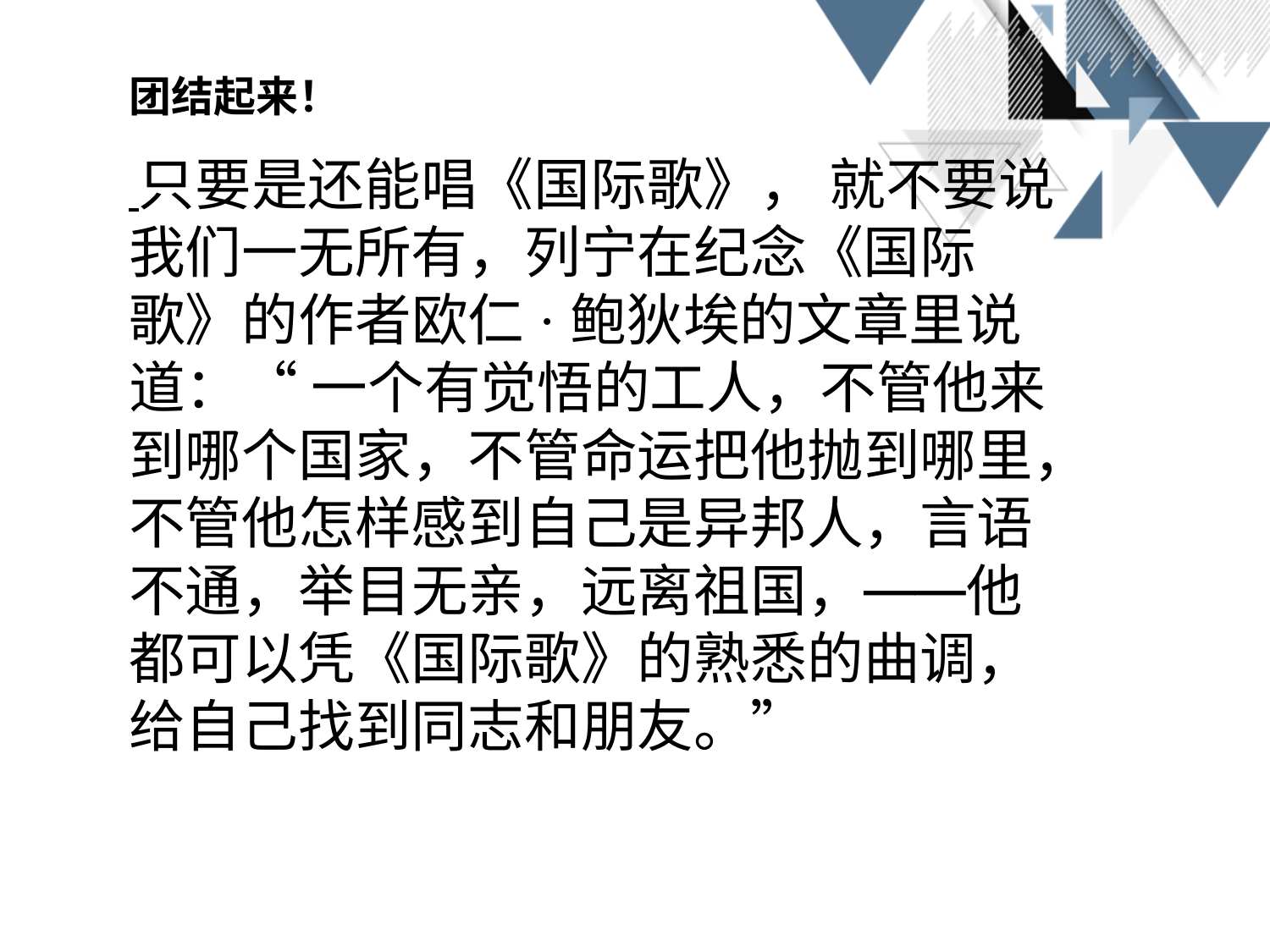

团结起来！
 只要是还能唱《国际歌》， 就不要说我们一无所有，列宁在纪念《国际歌》的作者欧仁·鲍狄埃的文章里说道：“ 一个有觉悟的工人，不管他来到哪个国家，不管命运把他抛到哪里，不管他怎样感到自己是异邦人，言语不通，举目无亲，远离祖国，——他都可以凭《国际歌》的熟悉的曲调，给自己找到同志和朋友。”